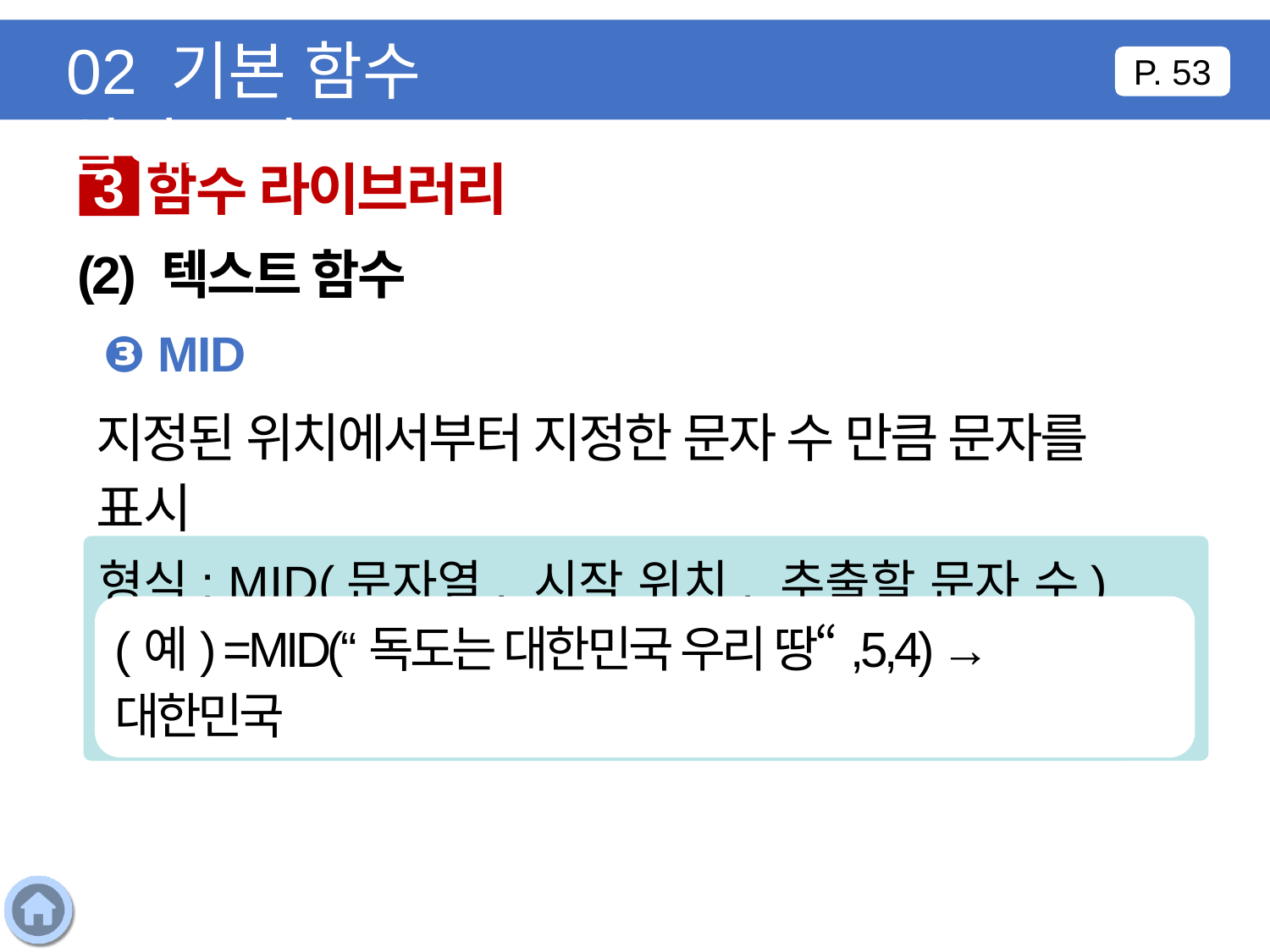

02 기본 함수 알아보기
P. 53
함수 라이브러리
3
(2) 텍스트 함수
❸ MID
지정된 위치에서부터 지정한 문자 수 만큼 문자를 표시
형식: MID(문자열, 시작 위치, 추출할 문자 수)
(예) =MID(“독도는 대한민국 우리 땅“,5,4) → 대한민국